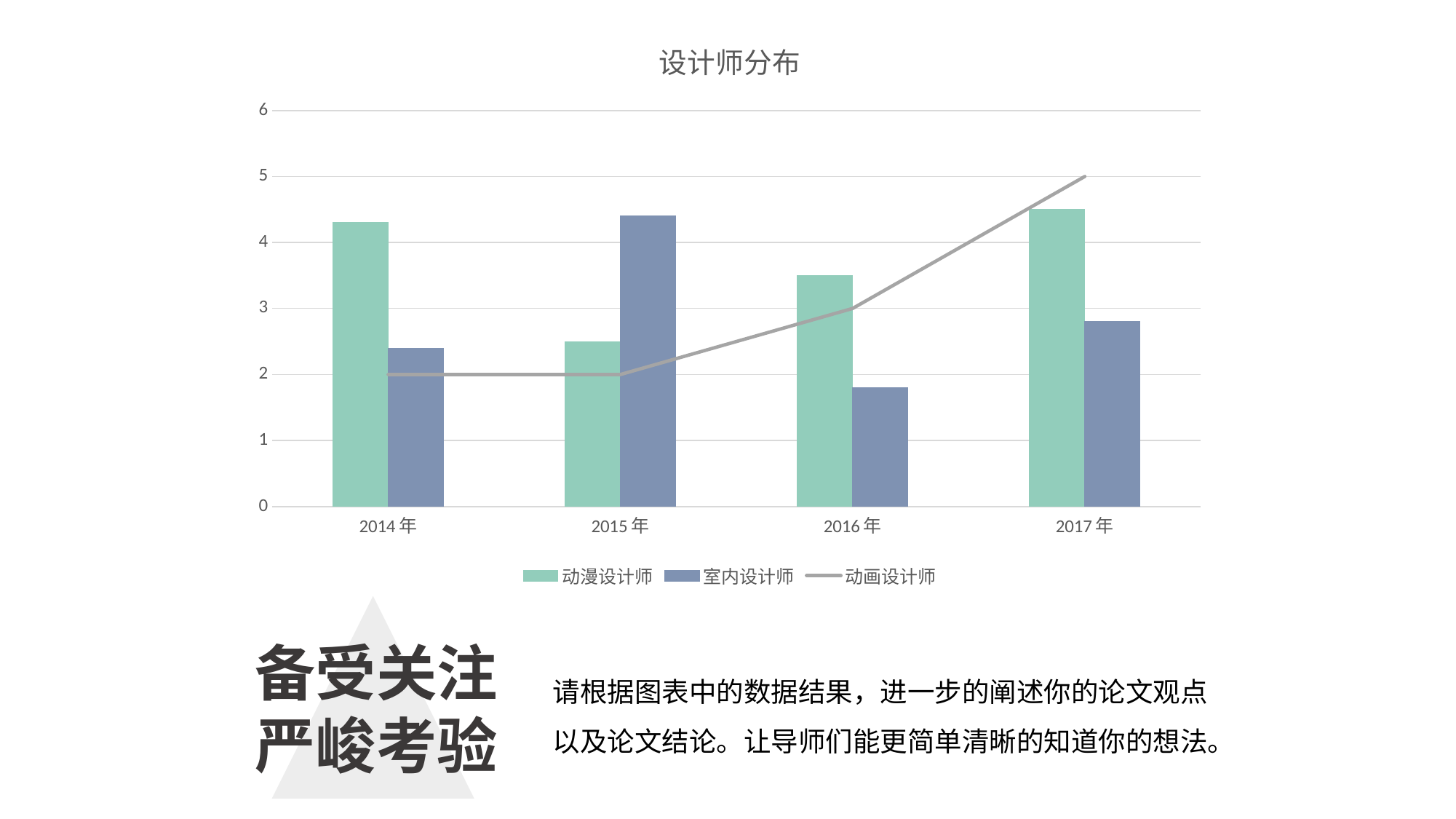

### Chart: 设计师分布

| Category | 动漫设计师 | 室内设计师 | 动画设计师 |
|---|---|---|---|
| 2014年 | 4.3 | 2.4 | 2.0 |
| 2015年 | 2.5 | 4.4 | 2.0 |
| 2016年 | 3.5 | 1.8 | 3.0 |
| 2017年 | 4.5 | 2.8 | 5.0 |
备受关注
严峻考验
请根据图表中的数据结果，进一步的阐述你的论文观点
以及论文结论。让导师们能更简单清晰的知道你的想法。